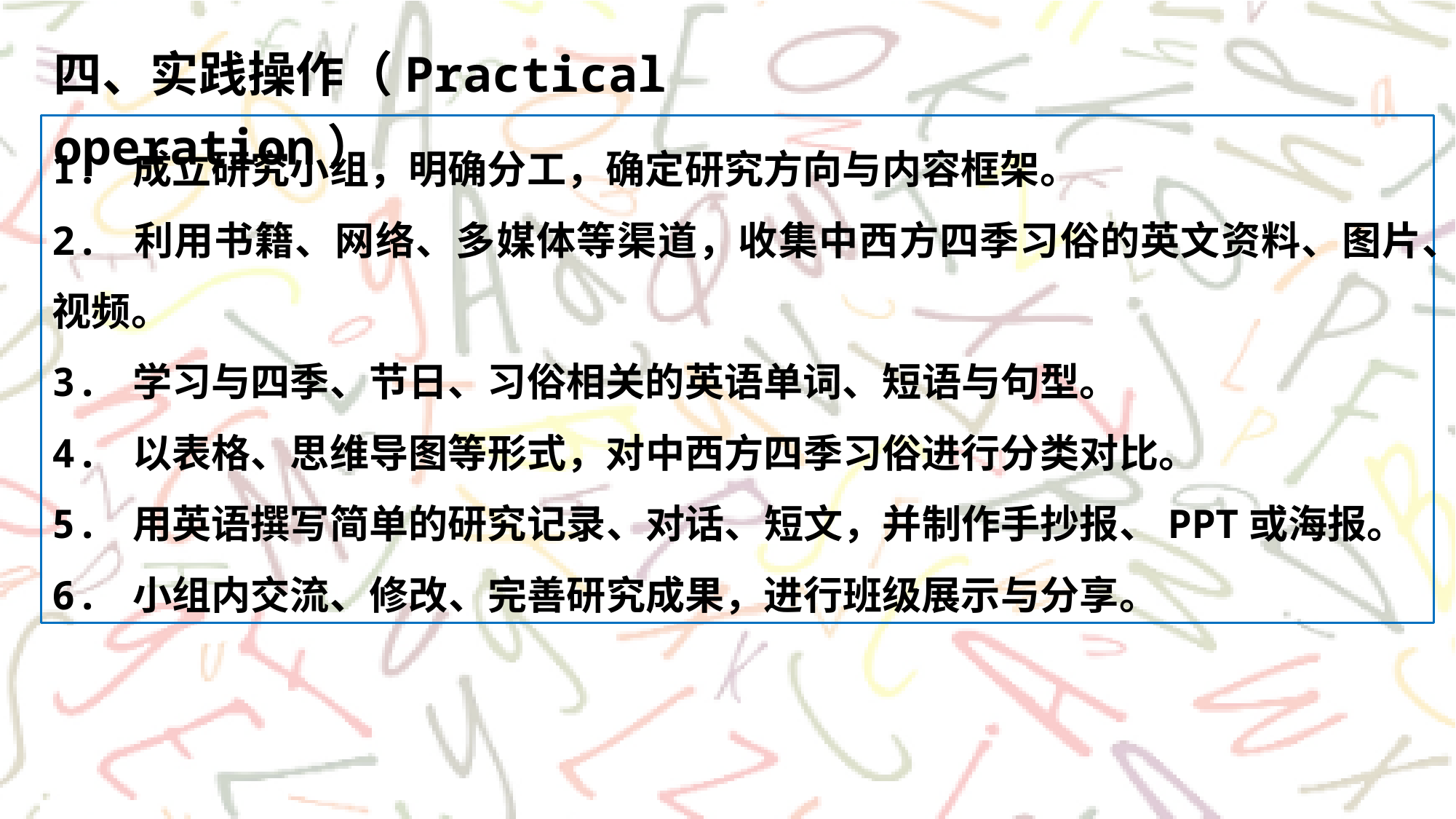

四、实践操作（Practical operation）
1. 成立研究小组，明确分工，确定研究方向与内容框架。
2. 利用书籍、网络、多媒体等渠道，收集中西方四季习俗的英文资料、图片、视频。
3. 学习与四季、节日、习俗相关的英语单词、短语与句型。
4. 以表格、思维导图等形式，对中西方四季习俗进行分类对比。
5. 用英语撰写简单的研究记录、对话、短文，并制作手抄报、PPT或海报。
6. 小组内交流、修改、完善研究成果，进行班级展示与分享。